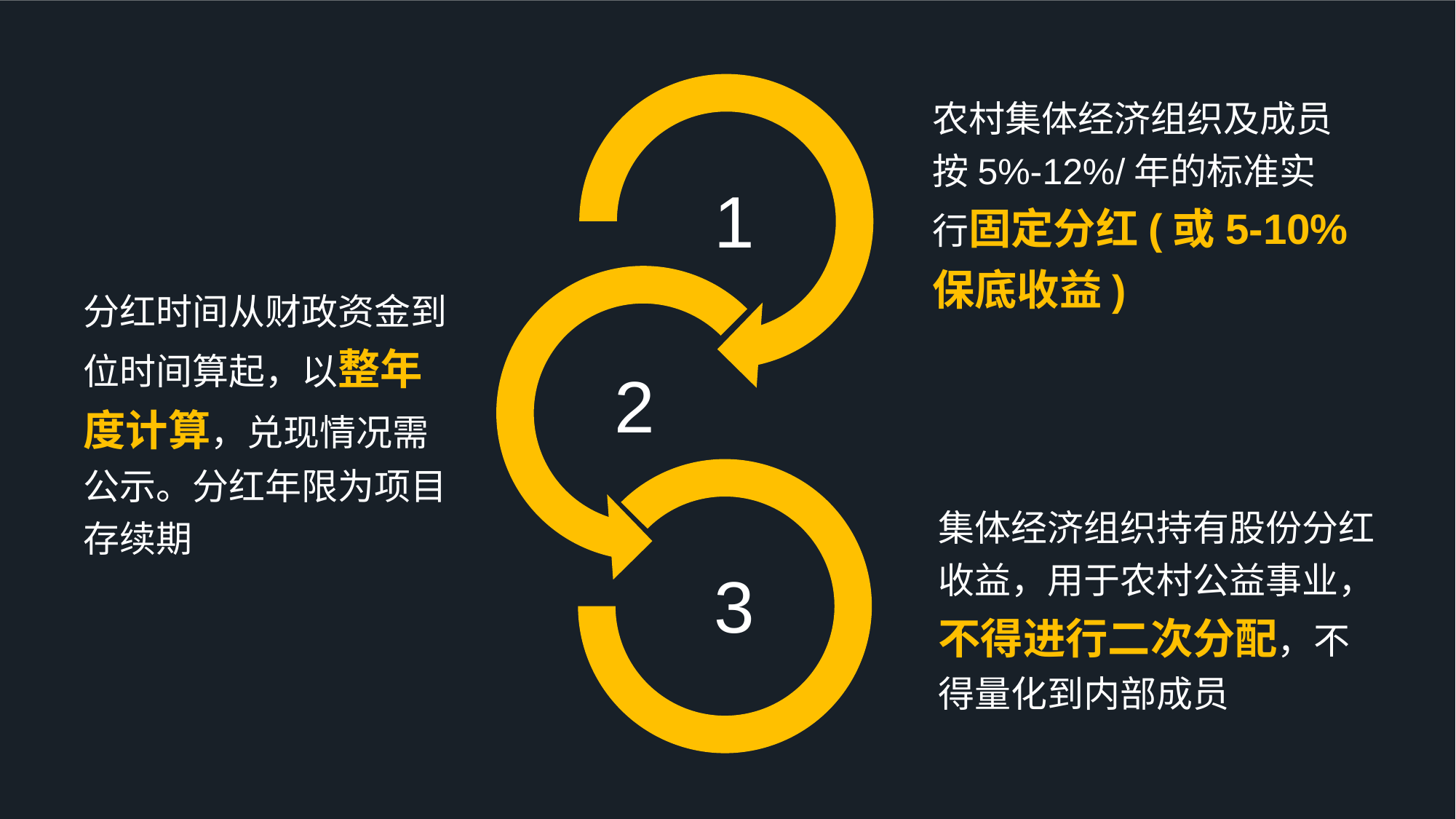

农村集体经济组织及成员按5%-12%/年的标准实行固定分红(或5-10%保底收益)
1

分红时间从财政资金到位时间算起，以整年度计算，兑现情况需公示。分红年限为项目存续期
2

集体经济组织持有股份分红收益，用于农村公益事业，不得进行二次分配，不得量化到内部成员
3